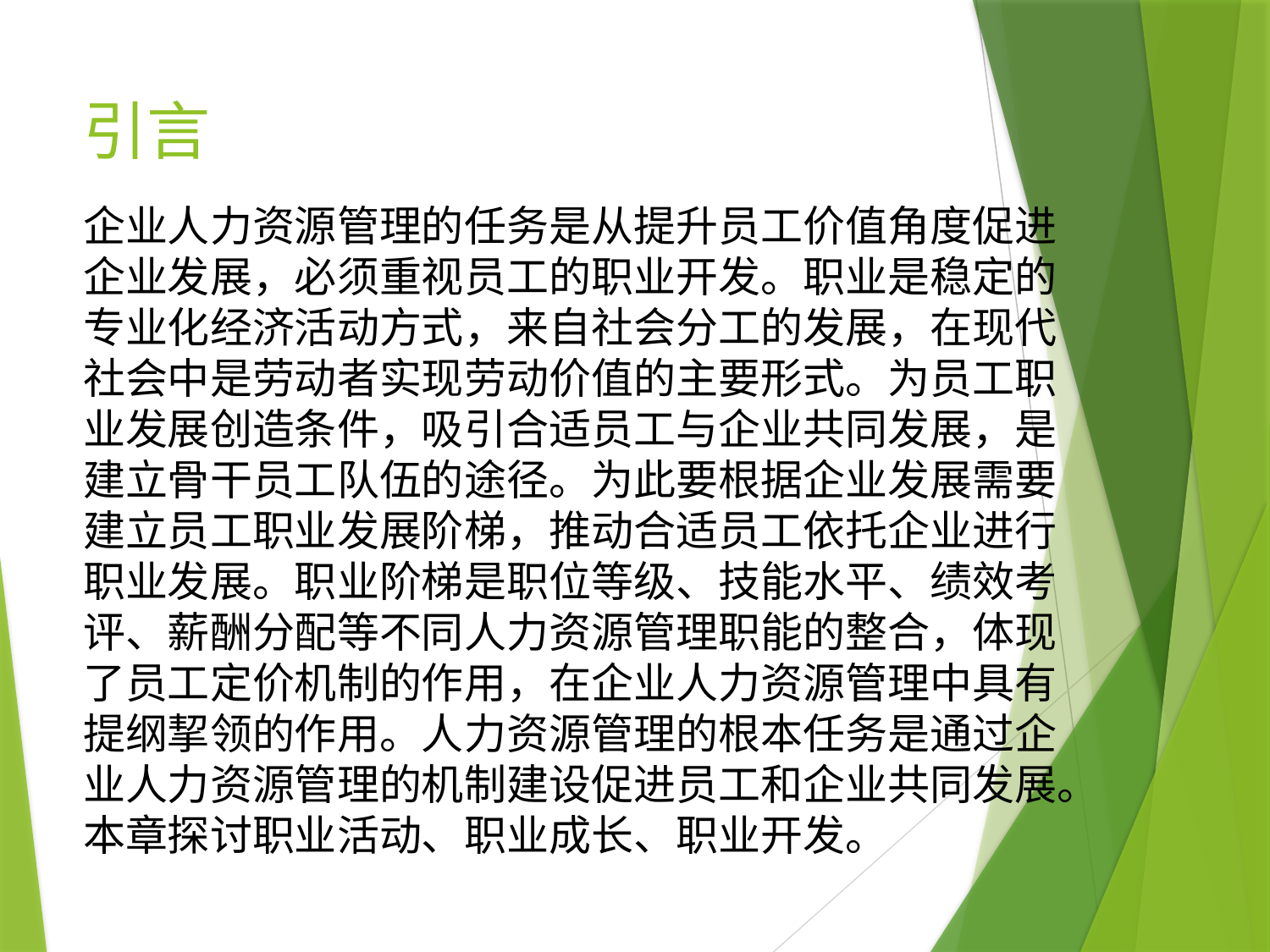

# 引言
企业人力资源管理的任务是从提升员工价值角度促进企业发展，必须重视员工的职业开发。职业是稳定的专业化经济活动方式，来自社会分工的发展，在现代社会中是劳动者实现劳动价值的主要形式。为员工职业发展创造条件，吸引合适员工与企业共同发展，是建立骨干员工队伍的途径。为此要根据企业发展需要建立员工职业发展阶梯，推动合适员工依托企业进行职业发展。职业阶梯是职位等级、技能水平、绩效考评、薪酬分配等不同人力资源管理职能的整合，体现了员工定价机制的作用，在企业人力资源管理中具有提纲挈领的作用。人力资源管理的根本任务是通过企业人力资源管理的机制建设促进员工和企业共同发展。本章探讨职业活动、职业成长、职业开发。